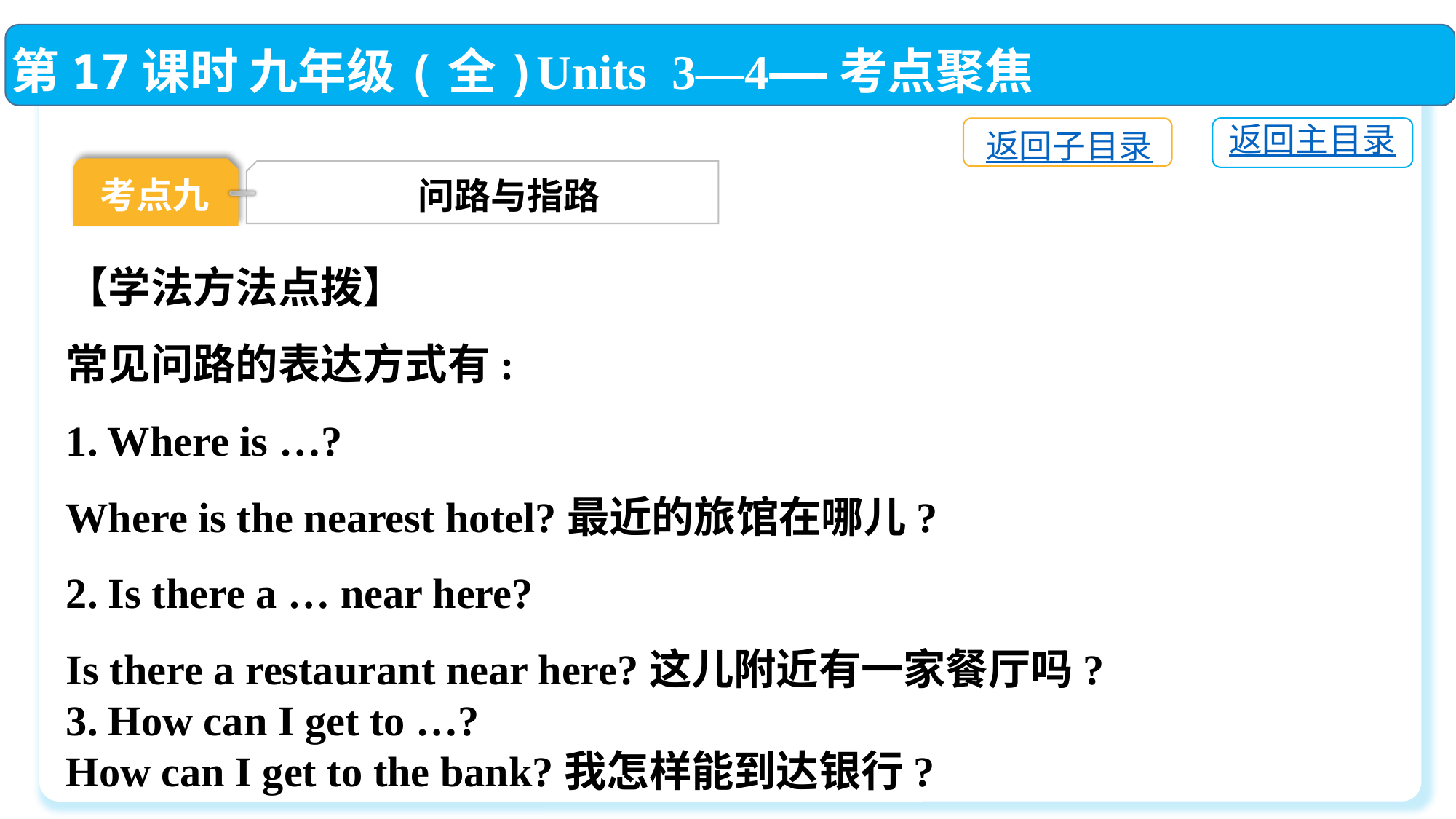

第17课时 九年级(全)Units  3—4——考点聚焦

返回主目录

返回子目录
考点九
问路与指路

【学法方法点拨】
常见问路的表达方式有:
1. Where is …?
Where is the nearest hotel?最近的旅馆在哪儿?
2. Is there a … near here?
Is there a restaurant near here?这儿附近有一家餐厅吗?
3. How can I get to …?
How can I get to the bank?我怎样能到达银行?